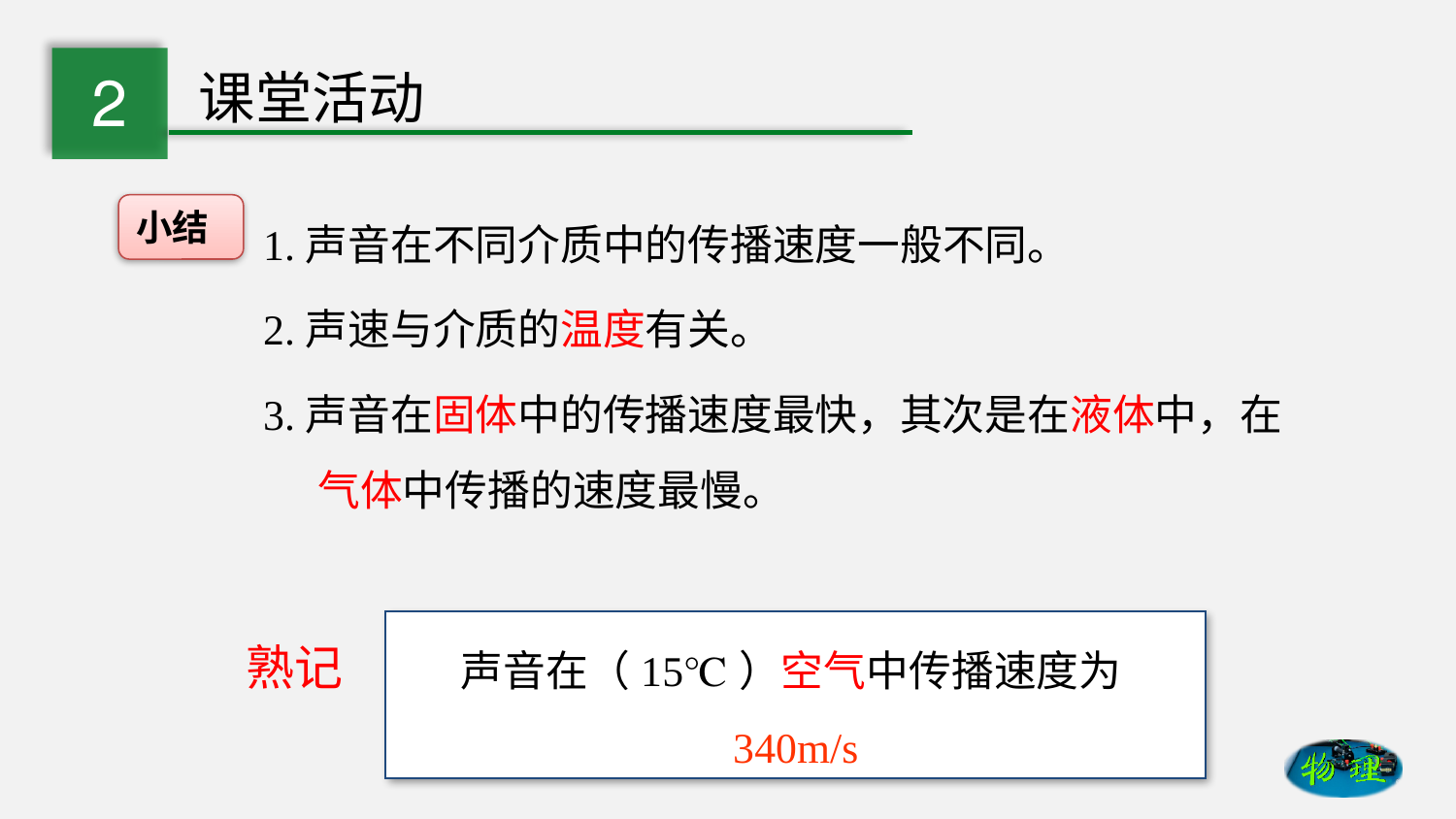

1.声音在不同介质中的传播速度一般不同。
2.声速与介质的温度有关。
3.声音在固体中的传播速度最快，其次是在液体中，在气体中传播的速度最慢。
小结
声音在（15℃）空气中传播速度为  340m/s
熟记